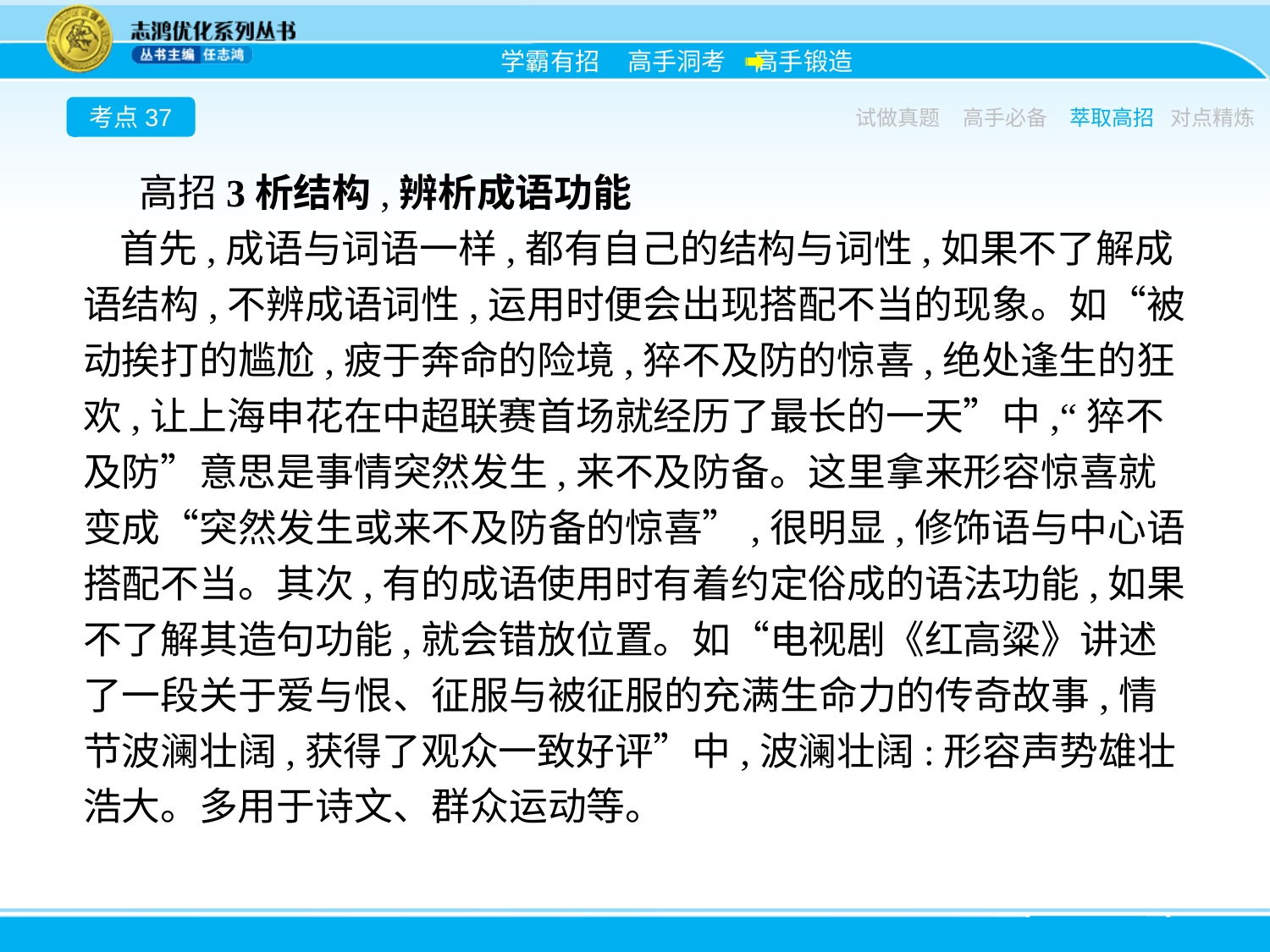

考点37
试做真题
高手必备
萃取高招
对点精炼
高招3析结构,辨析成语功能
首先,成语与词语一样,都有自己的结构与词性,如果不了解成语结构,不辨成语词性,运用时便会出现搭配不当的现象。如“被动挨打的尴尬,疲于奔命的险境,猝不及防的惊喜,绝处逢生的狂欢,让上海申花在中超联赛首场就经历了最长的一天”中,“猝不及防”意思是事情突然发生,来不及防备。这里拿来形容惊喜就变成“突然发生或来不及防备的惊喜”,很明显,修饰语与中心语搭配不当。其次,有的成语使用时有着约定俗成的语法功能,如果不了解其造句功能,就会错放位置。如“电视剧《红高粱》讲述了一段关于爱与恨、征服与被征服的充满生命力的传奇故事,情节波澜壮阔,获得了观众一致好评”中,波澜壮阔:形容声势雄壮浩大。多用于诗文、群众运动等。